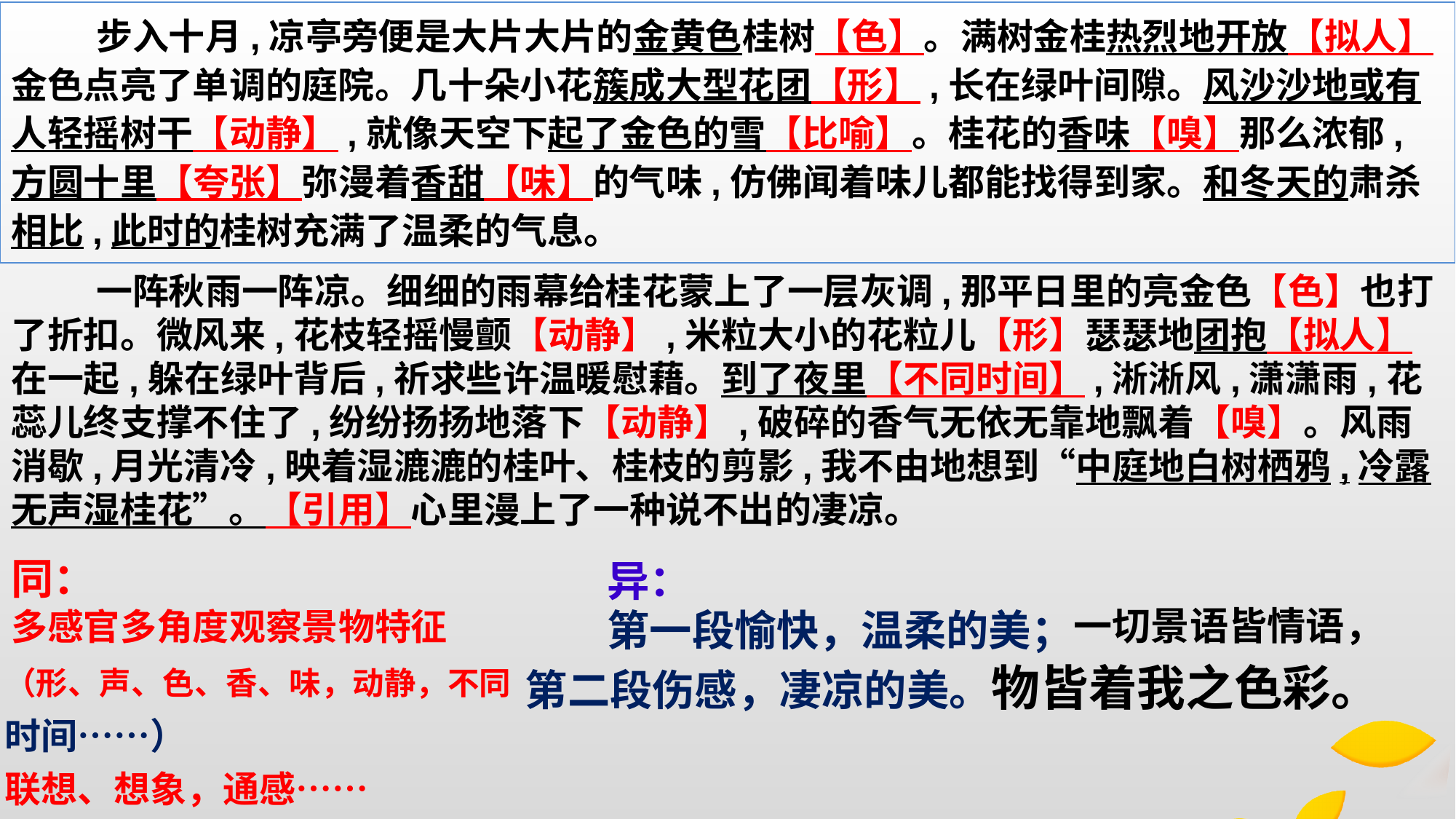

步入十月,凉亭旁便是大片大片的金黄色桂树【色】。满树金桂热烈地开放【拟人】 金色点亮了单调的庭院。几十朵小花簇成大型花团【形】,长在绿叶间隙。风沙沙地或有人轻摇树干【动静】,就像天空下起了金色的雪【比喻】。桂花的香味【嗅】那么浓郁,方圆十里【夸张】弥漫着香甜【味】的气味,仿佛闻着味儿都能找得到家。和冬天的肃杀相比,此时的桂树充满了温柔的气息。
一阵秋雨一阵凉。细细的雨幕给桂花蒙上了一层灰调,那平日里的亮金色【色】也打了折扣。微风来,花枝轻摇慢颤【动静】,米粒大小的花粒儿【形】瑟瑟地团抱【拟人】在一起,躲在绿叶背后,祈求些许温暖慰藉。到了夜里【不同时间】,淅淅风,潇潇雨,花蕊儿终支撑不住了,纷纷扬扬地落下【动静】,破碎的香气无依无靠地飘着【嗅】。风雨消歇,月光清冷,映着湿漉漉的桂叶、桂枝的剪影,我不由地想到“中庭地白树栖鸦,冷露无声湿桂花”。【引用】心里漫上了一种说不出的凄凉。
同：
异：
第一段愉快，温柔的美；一切景语皆情语，
多感官多角度观察景物特征
（形、声、色、香、味，动静，不同  第二段伤感，凄凉的美。物皆着我之色彩。
时间……）
联想、想象，通感……